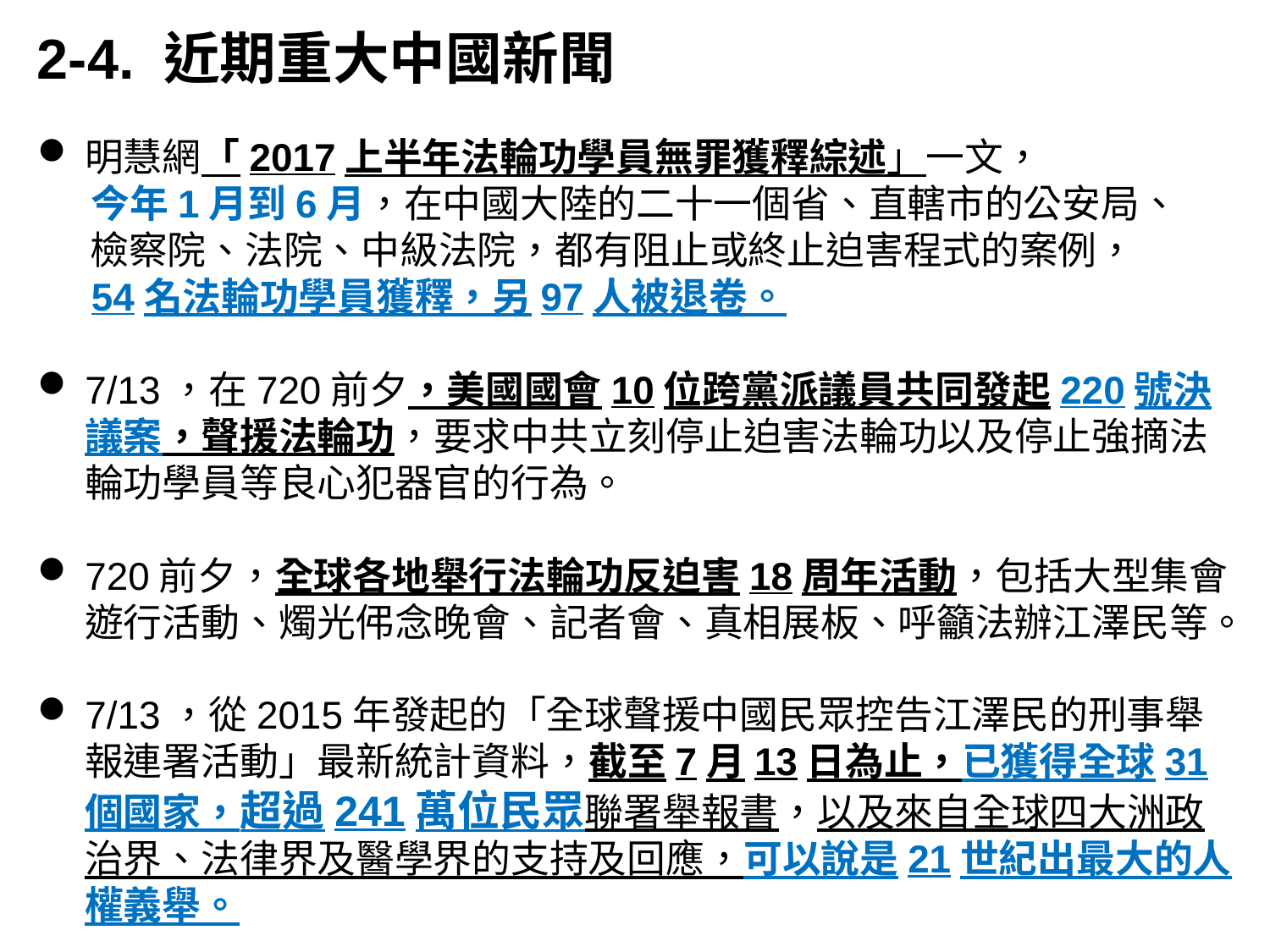

2-4. 近期重大中國新聞
明慧網「2017上半年法輪功學員無罪獲釋綜述」一文，
     今年1月到6月，在中國大陸的二十一個省、直轄市的公安局、
     檢察院、法院、中級法院，都有阻止或終止迫害程式的案例，
     54名法輪功學員獲釋，另97人被退卷。

7/13，在720前夕，美國國會10位跨黨派議員共同發起220號決議案，聲援法輪功，要求中共立刻停止迫害法輪功以及停止強摘法輪功學員等良心犯器官的行為。

720前夕，全球各地舉行法輪功反迫害18周年活動，包括大型集會遊行活動、燭光伄念晚會、記者會、真相展板、呼籲法辦江澤民等。

7/13，從2015年發起的「全球聲援中國民眾控告江澤民的刑事舉報連署活動」最新統計資料，截至7月13日為止，已獲得全球31個國家，超過241萬位民眾聯署舉報書，以及來自全球四大洲政治界、法律界及醫學界的支持及回應，可以說是21世紀出最大的人權義舉。